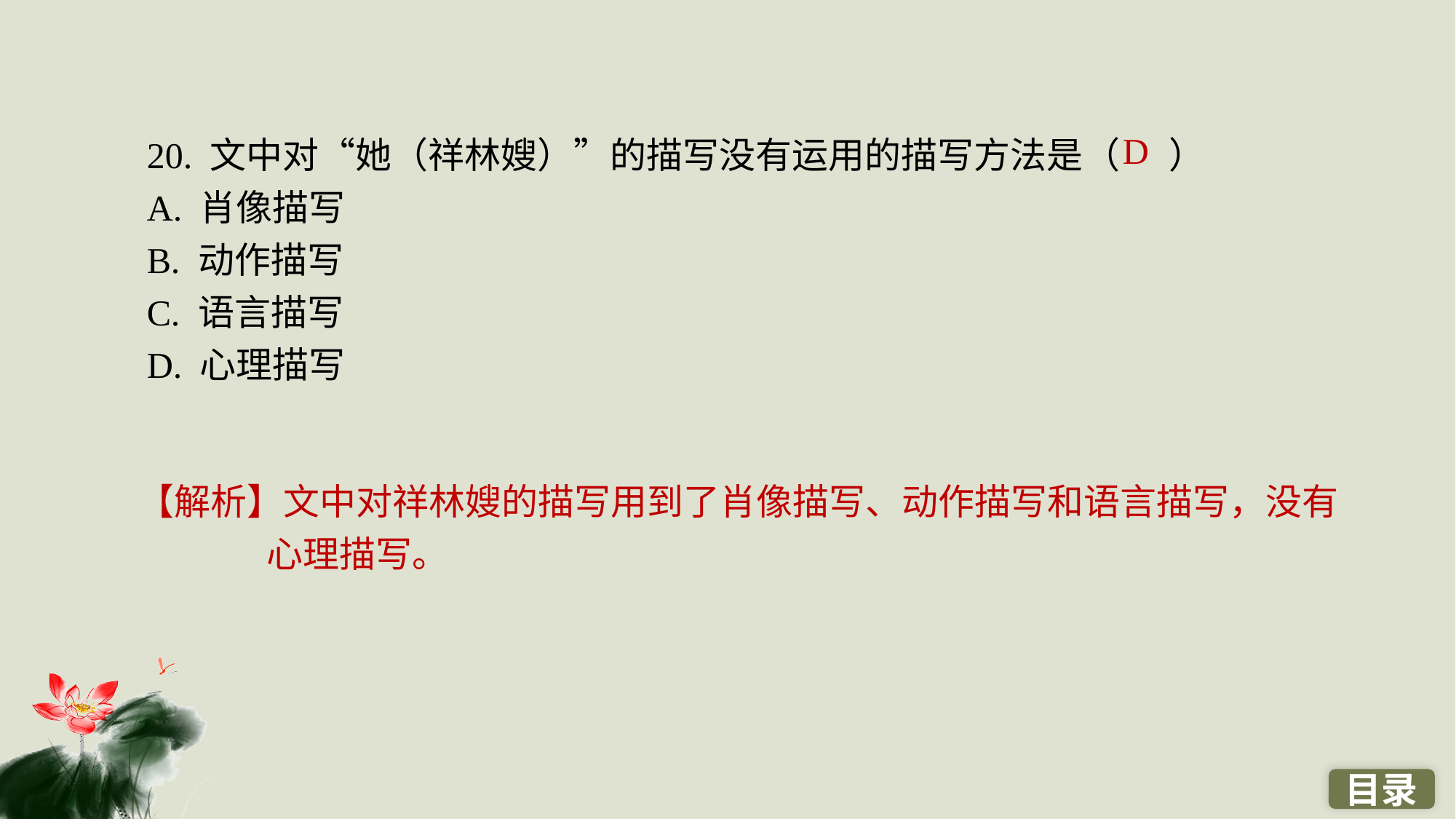

20. 文中对“她（祥林嫂）”的描写没有运用的描写方法是（      ）
A. 肖像描写
B. 动作描写
C. 语言描写
D. 心理描写
D
【解析】文中对祥林嫂的描写用到了肖像描写、动作描写和语言描写，没有心理描写。